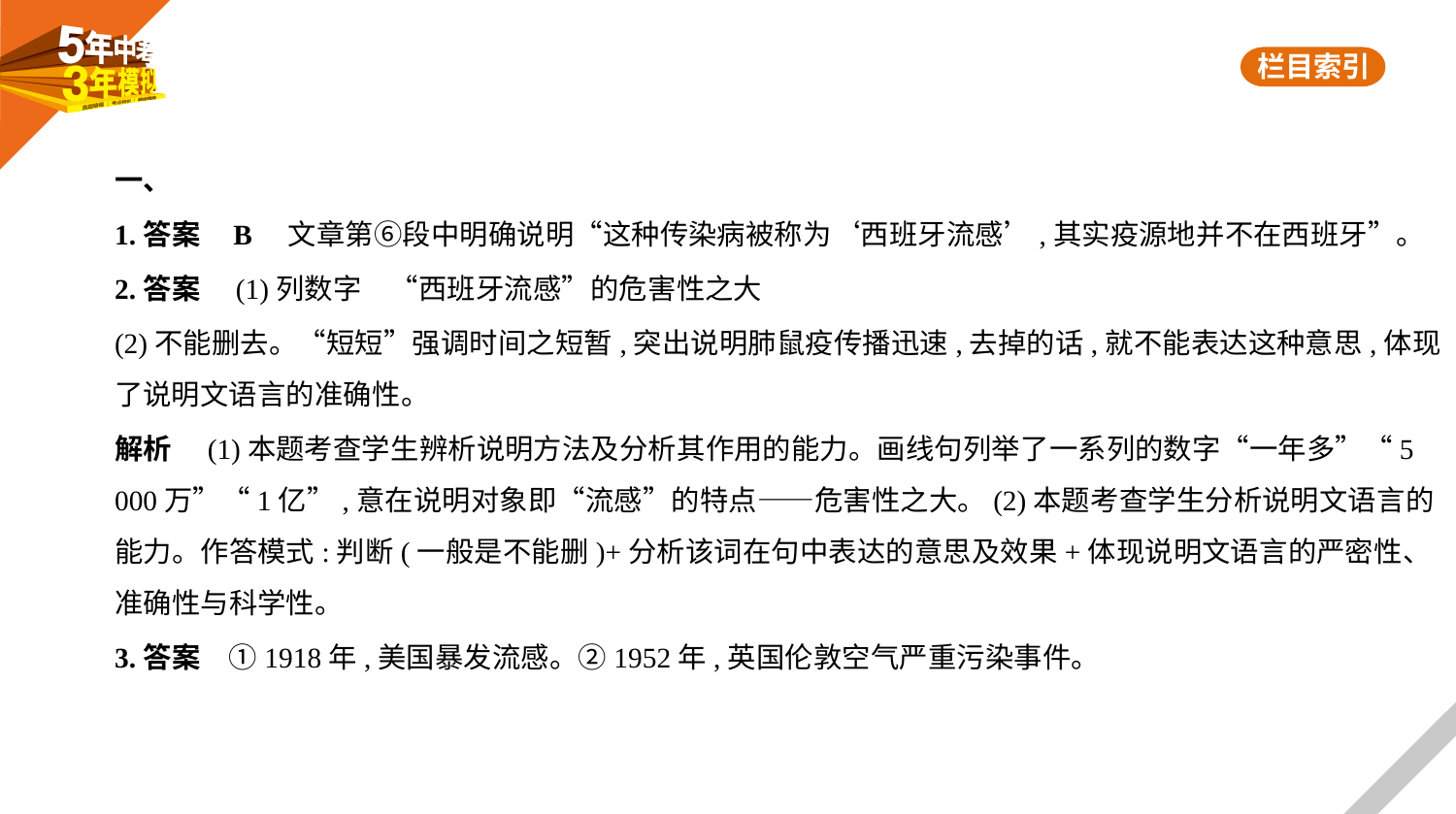

一、
1.答案    B　文章第⑥段中明确说明“这种传染病被称为‘西班牙流感’,其实疫源地并不在西班牙”。
2.答案　(1)列数字　“西班牙流感”的危害性之大
(2)不能删去。“短短”强调时间之短暂,突出说明肺鼠疫传播迅速,去掉的话,就不能表达这种意思,体现
了说明文语言的准确性。
解析　(1)本题考查学生辨析说明方法及分析其作用的能力。画线句列举了一系列的数字“一年多”“5
000万”“1亿”,意在说明对象即“流感”的特点——危害性之大。(2)本题考查学生分析说明文语言的
能力。作答模式:判断(一般是不能删)+分析该词在句中表达的意思及效果+体现说明文语言的严密性、
准确性与科学性。
3.答案　①1918年,美国暴发流感。②1952年,英国伦敦空气严重污染事件。